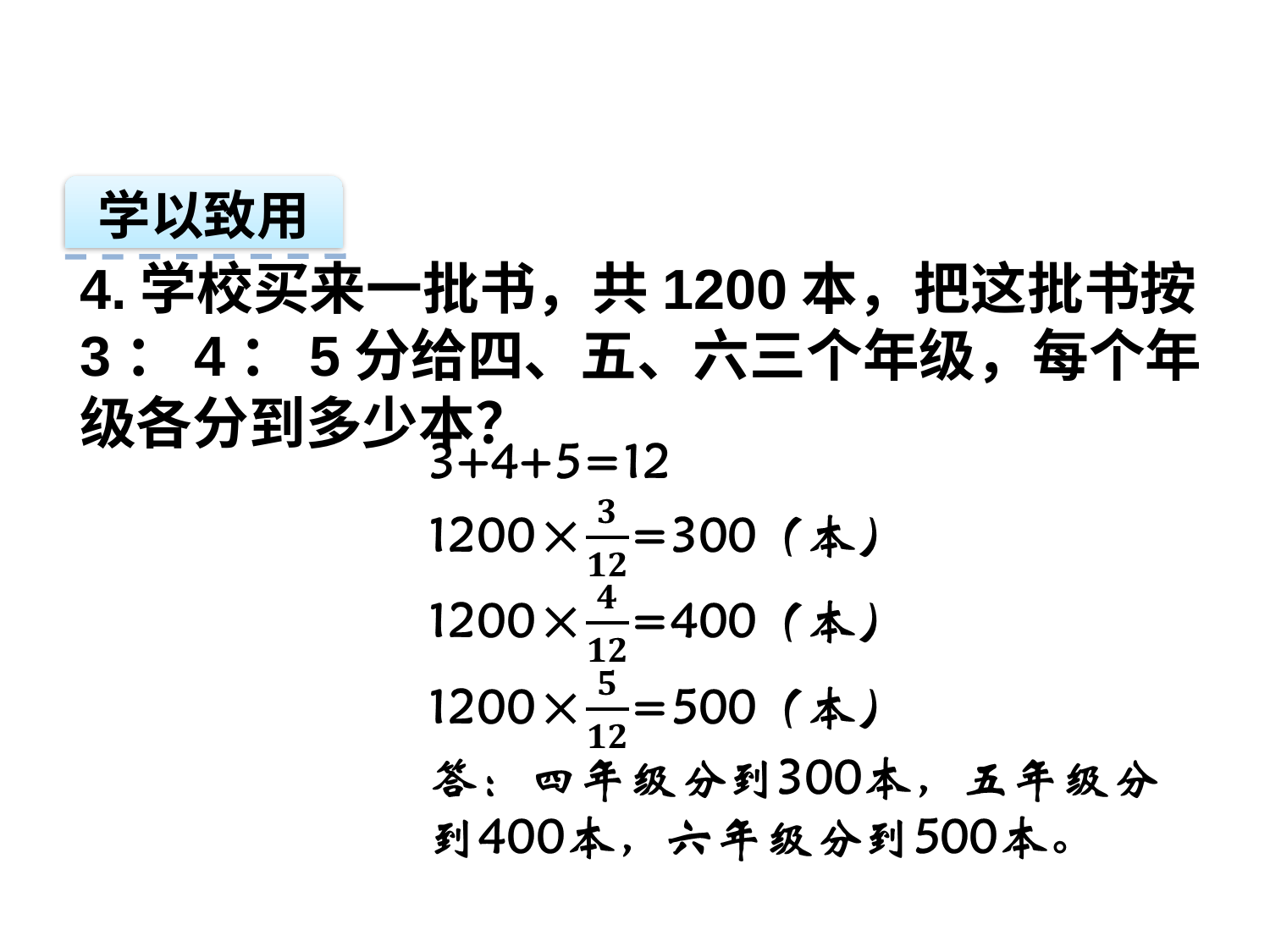

学以致用
4.学校买来一批书，共1200本，把这批书按3：4：5分给四、五、六三个年级，每个年级各分到多少本？